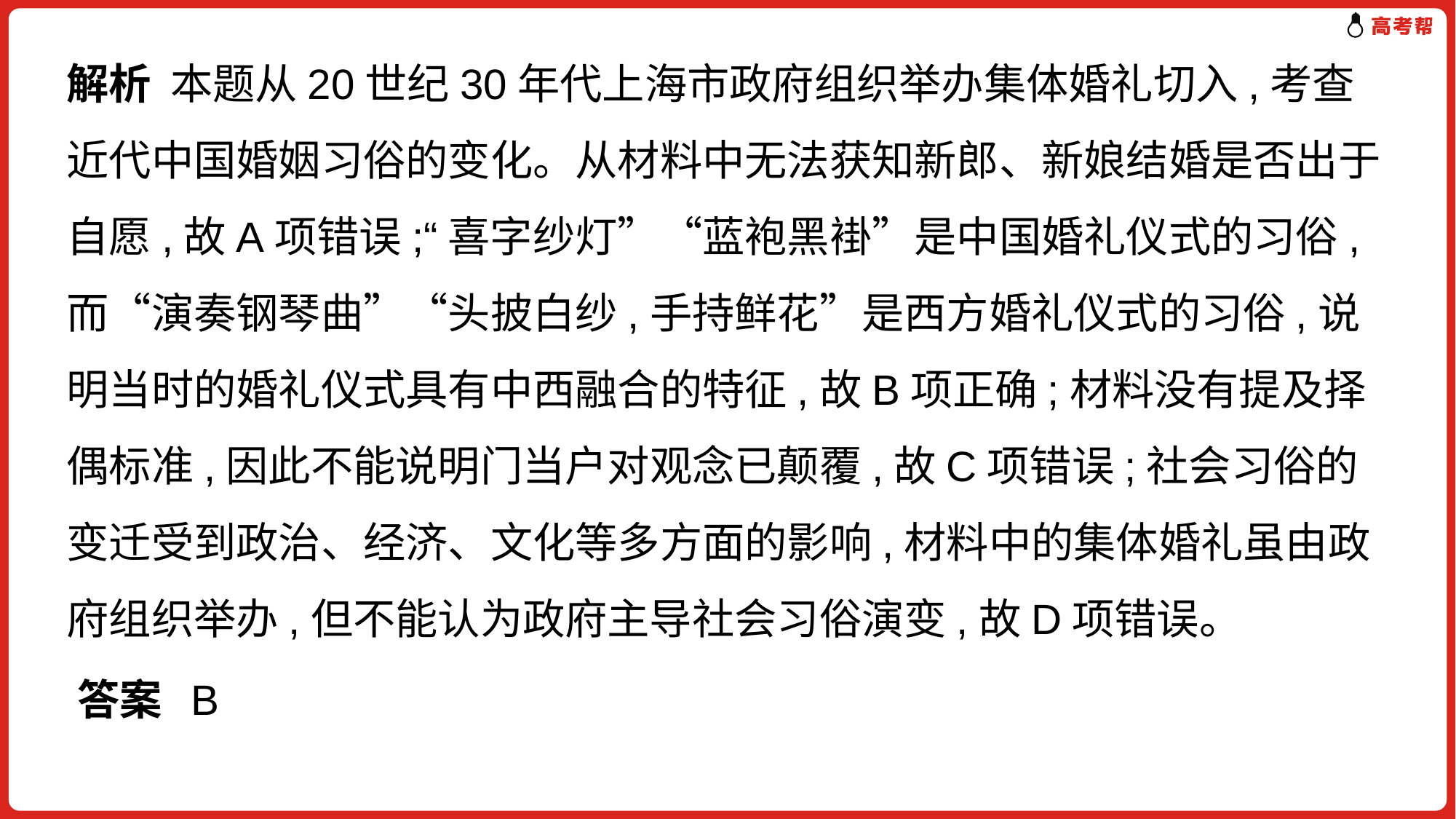

解析  本题从20世纪30年代上海市政府组织举办集体婚礼切入,考查近代中国婚姻习俗的变化。从材料中无法获知新郎、新娘结婚是否出于自愿,故A项错误;“喜字纱灯”“蓝袍黑褂”是中国婚礼仪式的习俗,而“演奏钢琴曲”“头披白纱,手持鲜花”是西方婚礼仪式的习俗,说明当时的婚礼仪式具有中西融合的特征,故B项正确;材料没有提及择偶标准,因此不能说明门当户对观念已颠覆,故C项错误;社会习俗的变迁受到政治、经济、文化等多方面的影响,材料中的集体婚礼虽由政府组织举办,但不能认为政府主导社会习俗演变,故D项错误。
答案  B